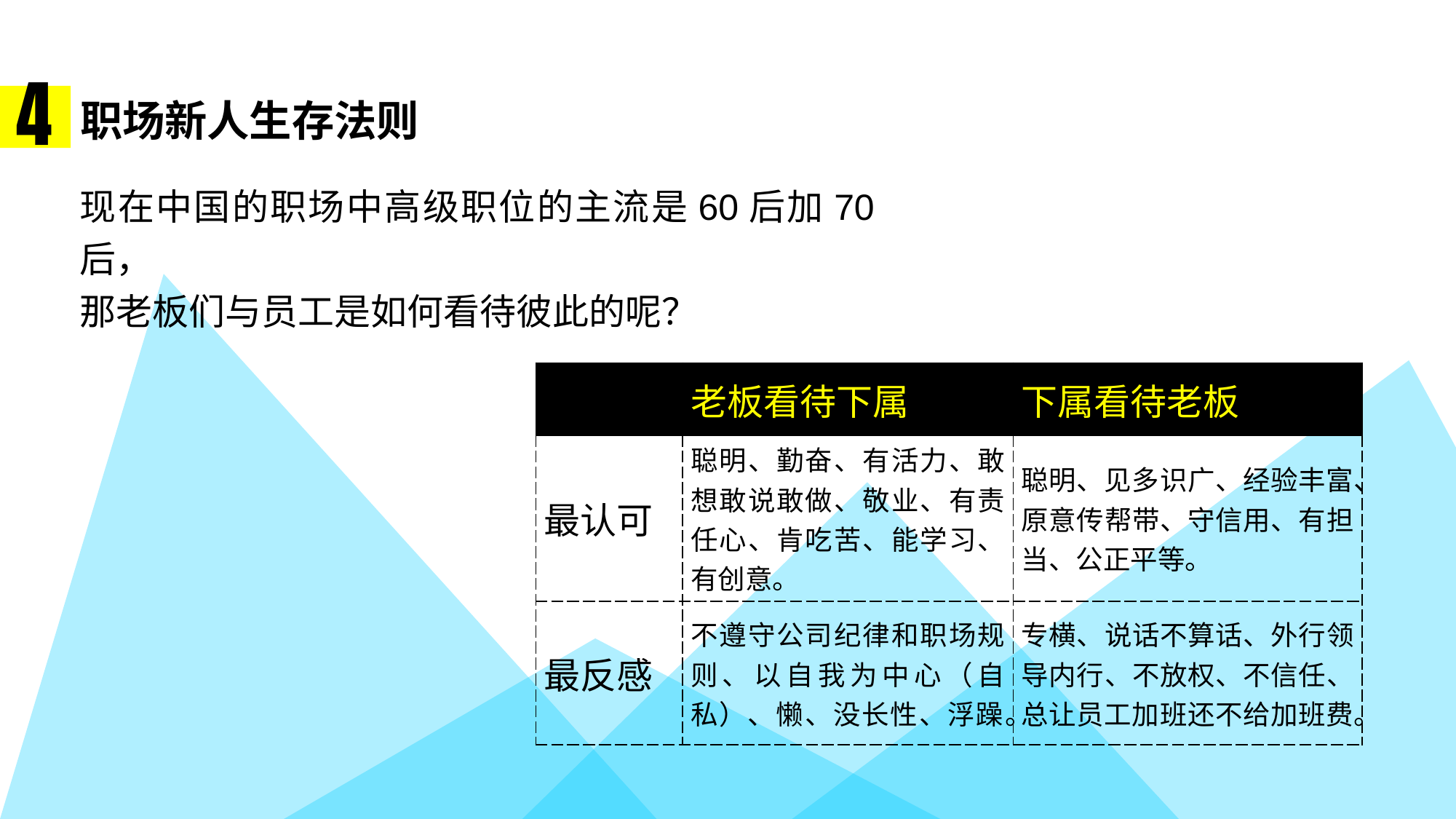

4
# 职场新人生存法则
现在中国的职场中高级职位的主流是60后加70后，
那老板们与员工是如何看待彼此的呢？
|  | 老板看待下属 | 下属看待老板 |
| --- | --- | --- |
| 最认可 | 聪明、勤奋、有活力、敢想敢说敢做、敬业、有责任心、肯吃苦、能学习、有创意。 | 聪明、见多识广、经验丰富、原意传帮带、守信用、有担当、公正平等。 |
| 最反感 | 不遵守公司纪律和职场规则、以自我为中心（自私）、懒、没长性、浮躁。 | 专横、说话不算话、外行领导内行、不放权、不信任、总让员工加班还不给加班费。 |